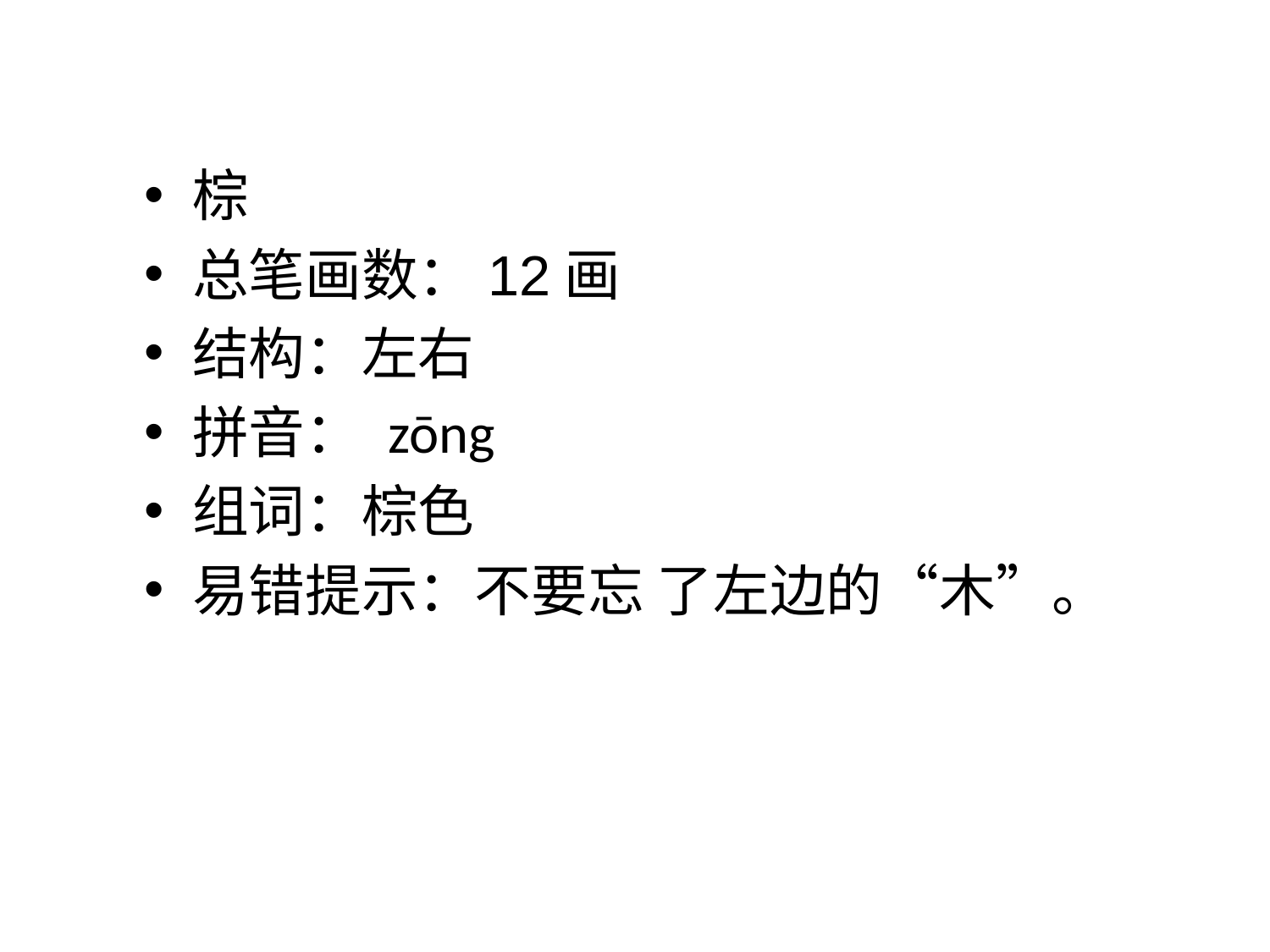

棕
总笔画数：12画
结构：左右
拼音： zōng
组词：棕色
易错提示：不要忘 了左边的“木”。